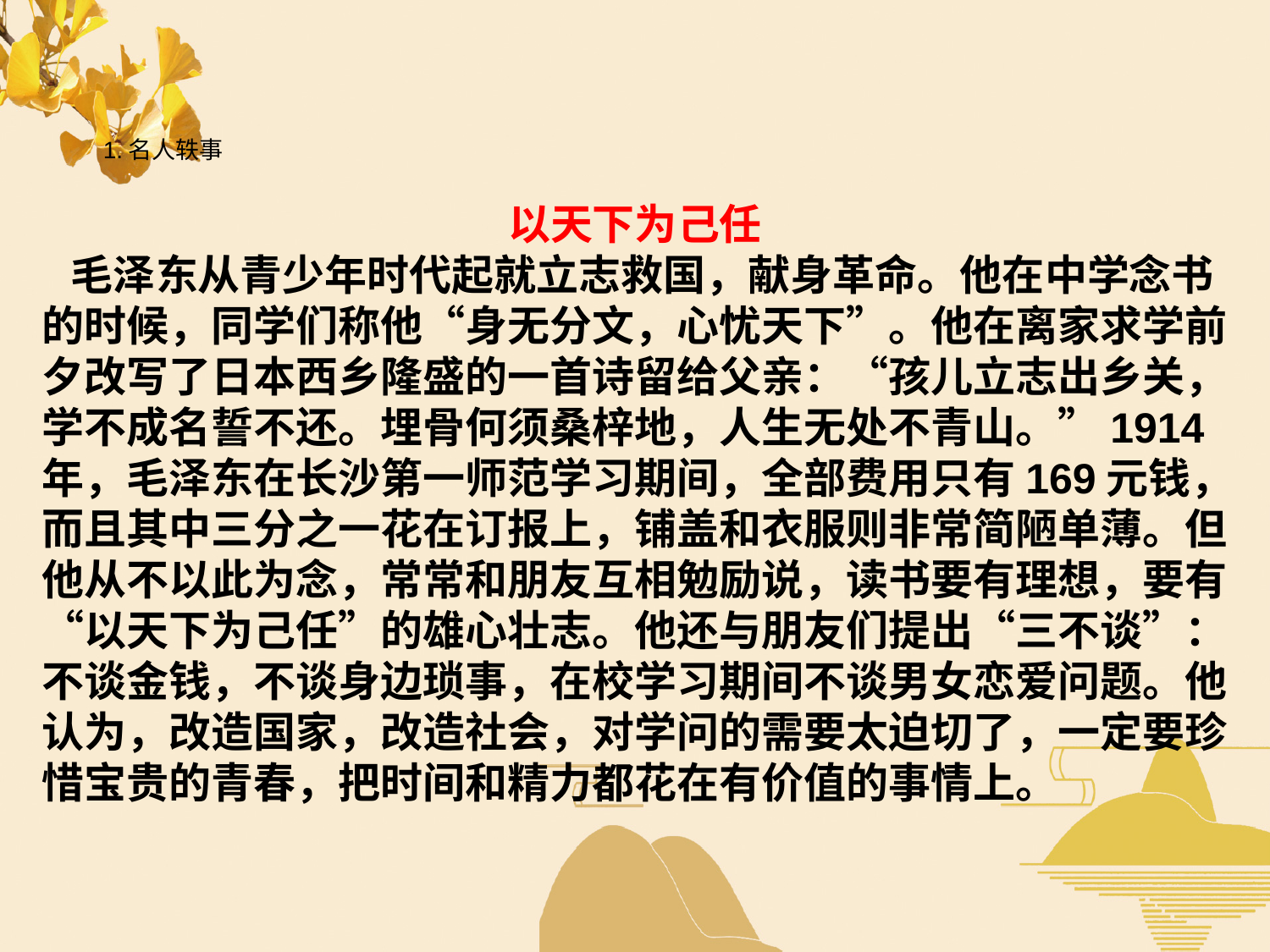

1.名人轶事
以天下为己任
  毛泽东从青少年时代起就立志救国，献身革命。他在中学念书的时候，同学们称他“身无分文，心忧天下”。他在离家求学前夕改写了日本西乡隆盛的一首诗留给父亲：“孩儿立志出乡关，学不成名誓不还。埋骨何须桑梓地，人生无处不青山。”1914年，毛泽东在长沙第一师范学习期间，全部费用只有169元钱，而且其中三分之一花在订报上，铺盖和衣服则非常简陋单薄。但他从不以此为念，常常和朋友互相勉励说，读书要有理想，要有“以天下为己任”的雄心壮志。他还与朋友们提出“三不谈”：不谈金钱，不谈身边琐事，在校学习期间不谈男女恋爱问题。他认为，改造国家，改造社会，对学问的需要太迫切了，一定要珍惜宝贵的青春，把时间和精力都花在有价值的事情上。